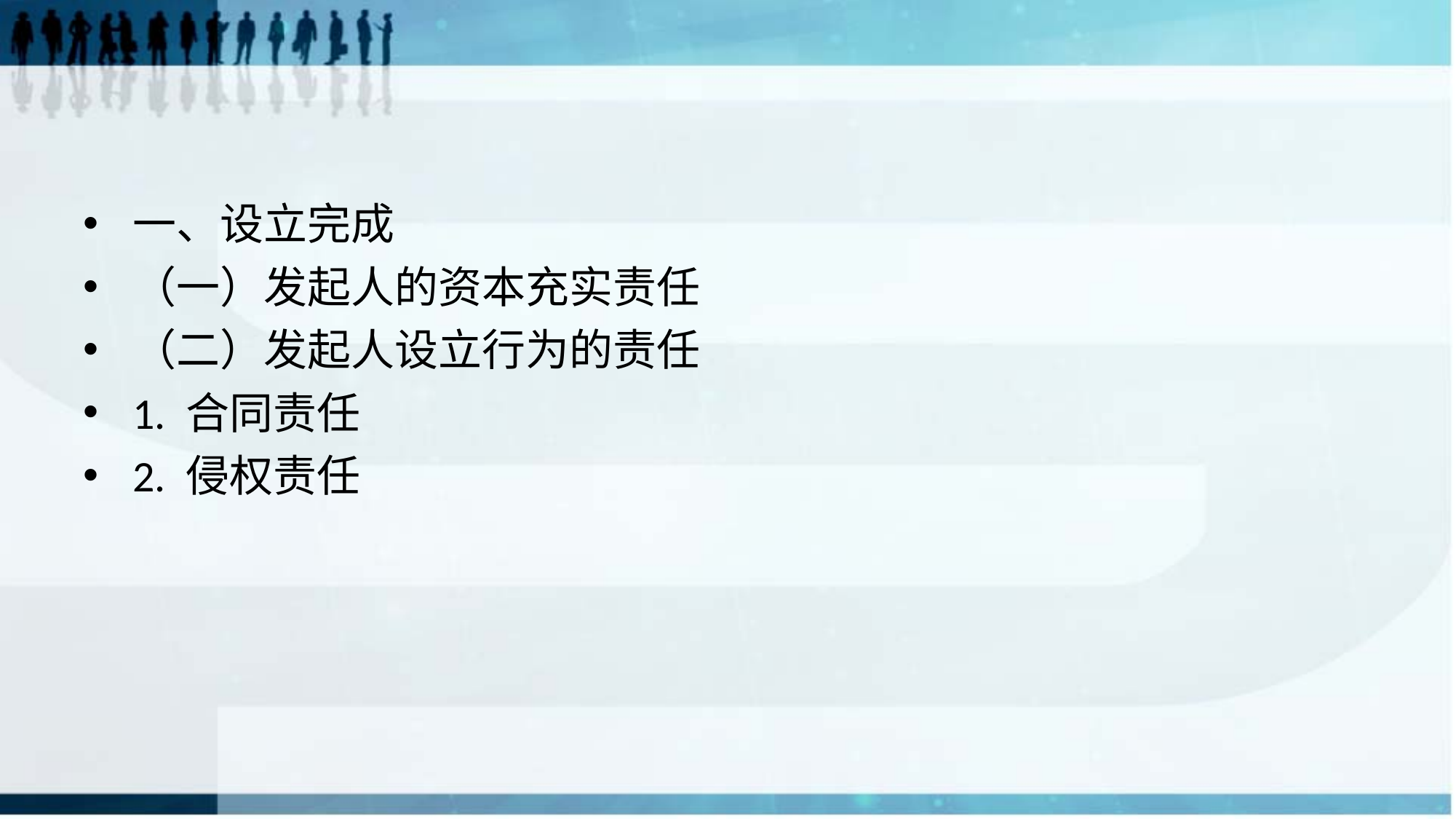

#
一、设立完成
（一）发起人的资本充实责任
（二）发起人设立行为的责任
1. 合同责任
2. 侵权责任